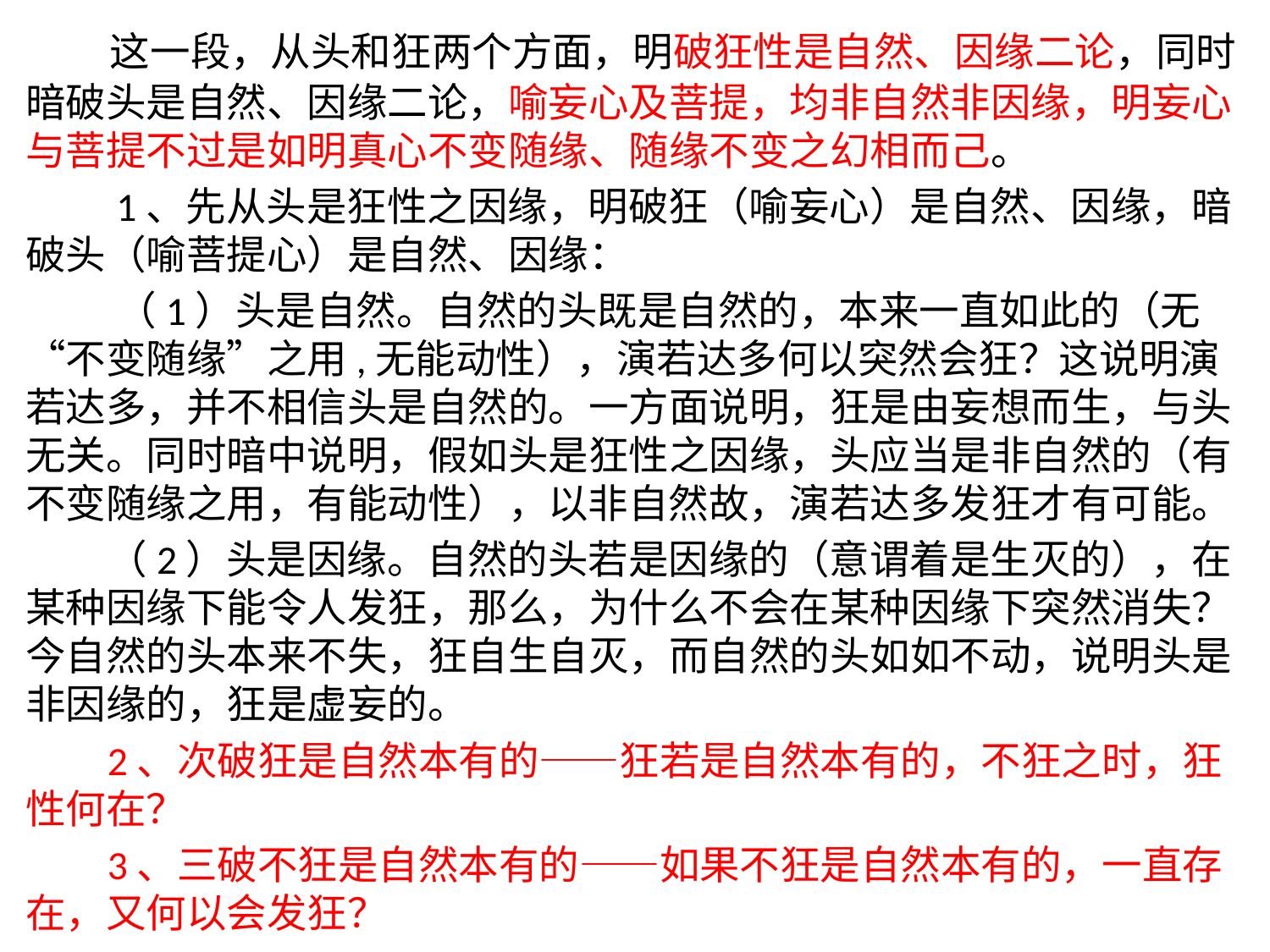

这一段，从头和狂两个方面，明破狂性是自然、因缘二论，同时暗破头是自然、因缘二论，喻妄心及菩提，均非自然非因缘，明妄心与菩提不过是如明真心不变随缘、随缘不变之幻相而己。
          1、先从头是狂性之因缘，明破狂（喻妄心）是自然、因缘，暗破头（喻菩提心）是自然、因缘：
         （1）头是自然。自然的头既是自然的，本来一直如此的（无“不变随缘”之用,无能动性），演若达多何以突然会狂？这说明演若达多，并不相信头是自然的。一方面说明，狂是由妄想而生，与头无关。同时暗中说明，假如头是狂性之因缘，头应当是非自然的（有不变随缘之用，有能动性），以非自然故，演若达多发狂才有可能。
        （2）头是因缘。自然的头若是因缘的（意谓着是生灭的），在某种因缘下能令人发狂，那么，为什么不会在某种因缘下突然消失？今自然的头本来不失，狂自生自灭，而自然的头如如不动，说明头是非因缘的，狂是虚妄的。
         2、次破狂是自然本有的——狂若是自然本有的，不狂之时，狂性何在？
         3、三破不狂是自然本有的——如果不狂是自然本有的，一直存在，又何以会发狂？